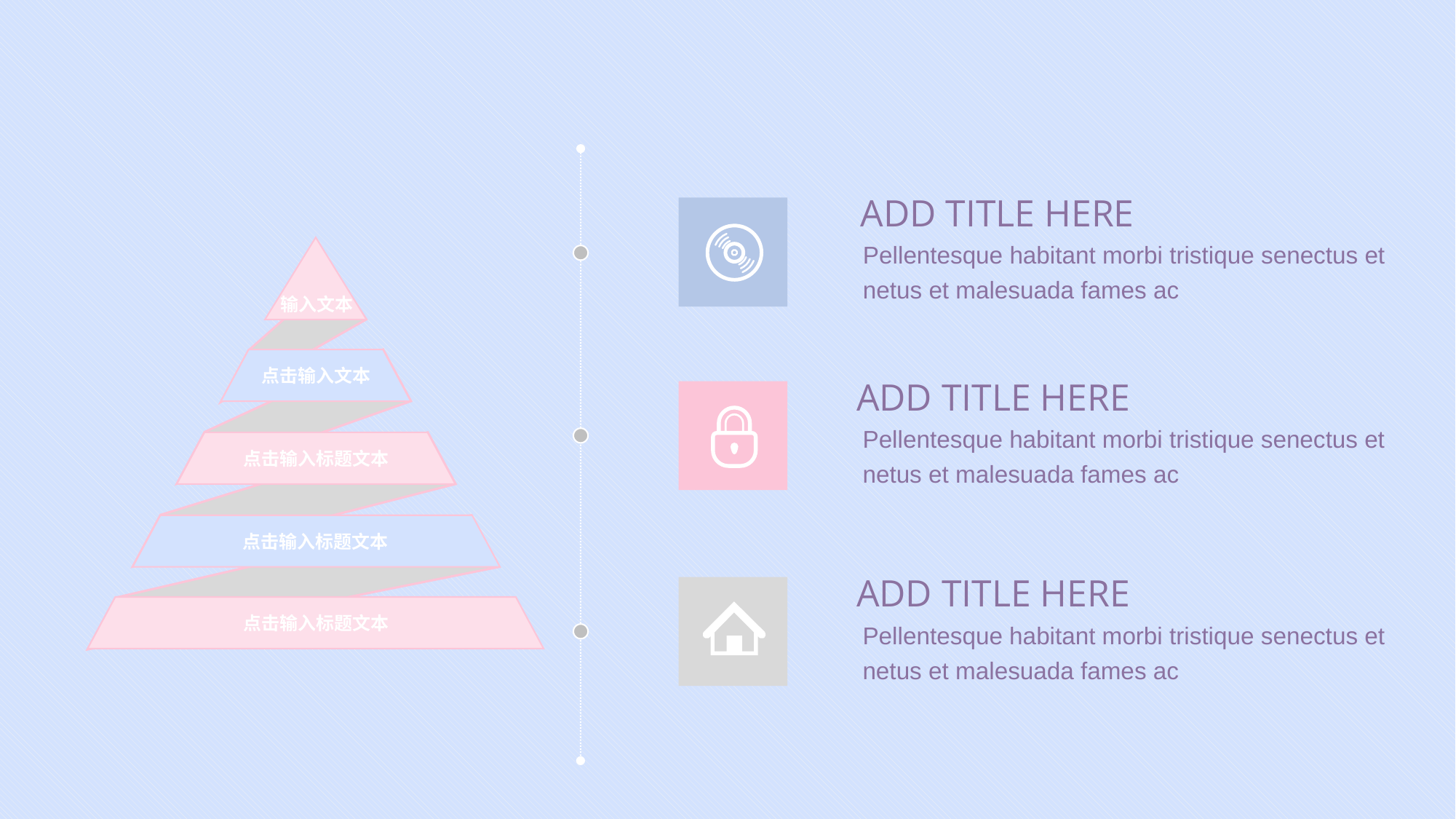

ADD TITLE HERE

Pellentesque habitant morbi tristique senectus et netus et malesuada fames ac

ADD TITLE HERE

Pellentesque habitant morbi tristique senectus et netus et malesuada fames ac

ADD TITLE HERE

Pellentesque habitant morbi tristique senectus et netus et malesuada fames ac

输入文本

点击输入文本

点击输入标题文本

点击输入标题文本

点击输入标题文本